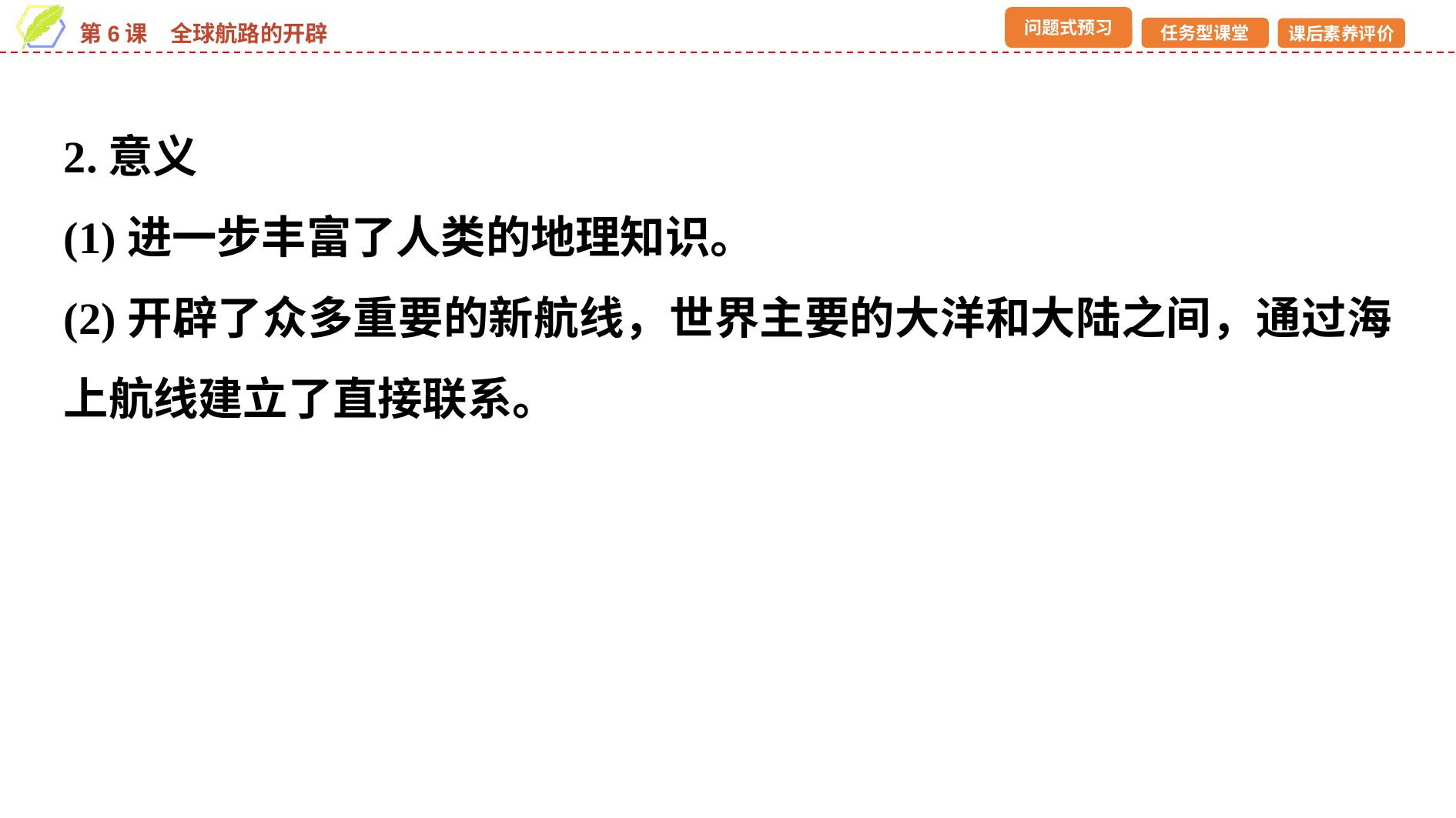

2.意义
(1)进一步丰富了人类的地理知识。
(2)开辟了众多重要的新航线，世界主要的大洋和大陆之间，通过海上航线建立了直接联系。